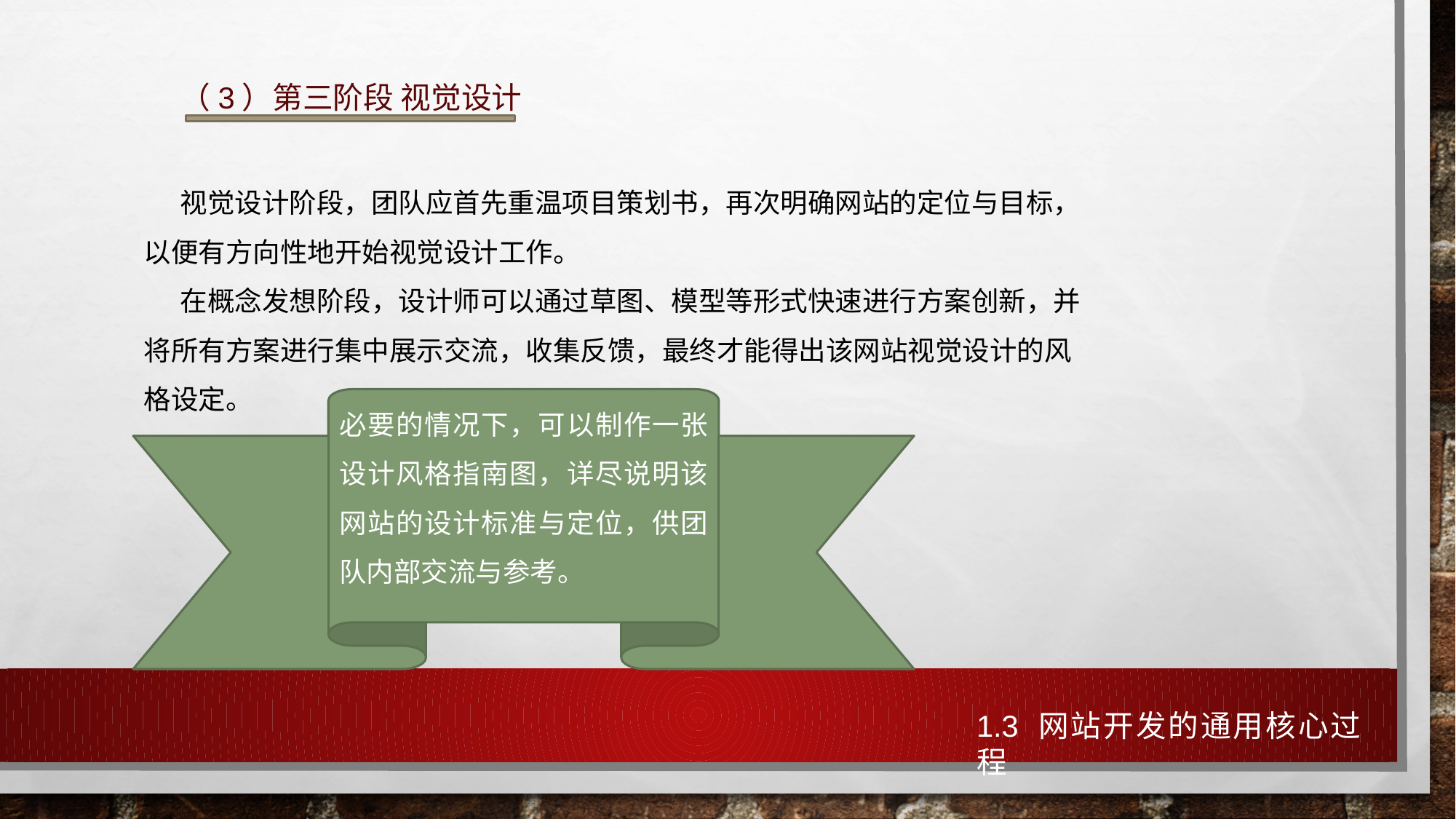

（3）第三阶段 视觉设计

视觉设计阶段，团队应首先重温项目策划书，再次明确网站的定位与目标，以便有方向性地开始视觉设计工作。
在概念发想阶段，设计师可以通过草图、模型等形式快速进行方案创新，并将所有方案进行集中展示交流，收集反馈，最终才能得出该网站视觉设计的风格设定。

必要的情况下，可以制作一张设计风格指南图，详尽说明该网站的设计标准与定位，供团队内部交流与参考。

1.3 网站开发的通用核心过程